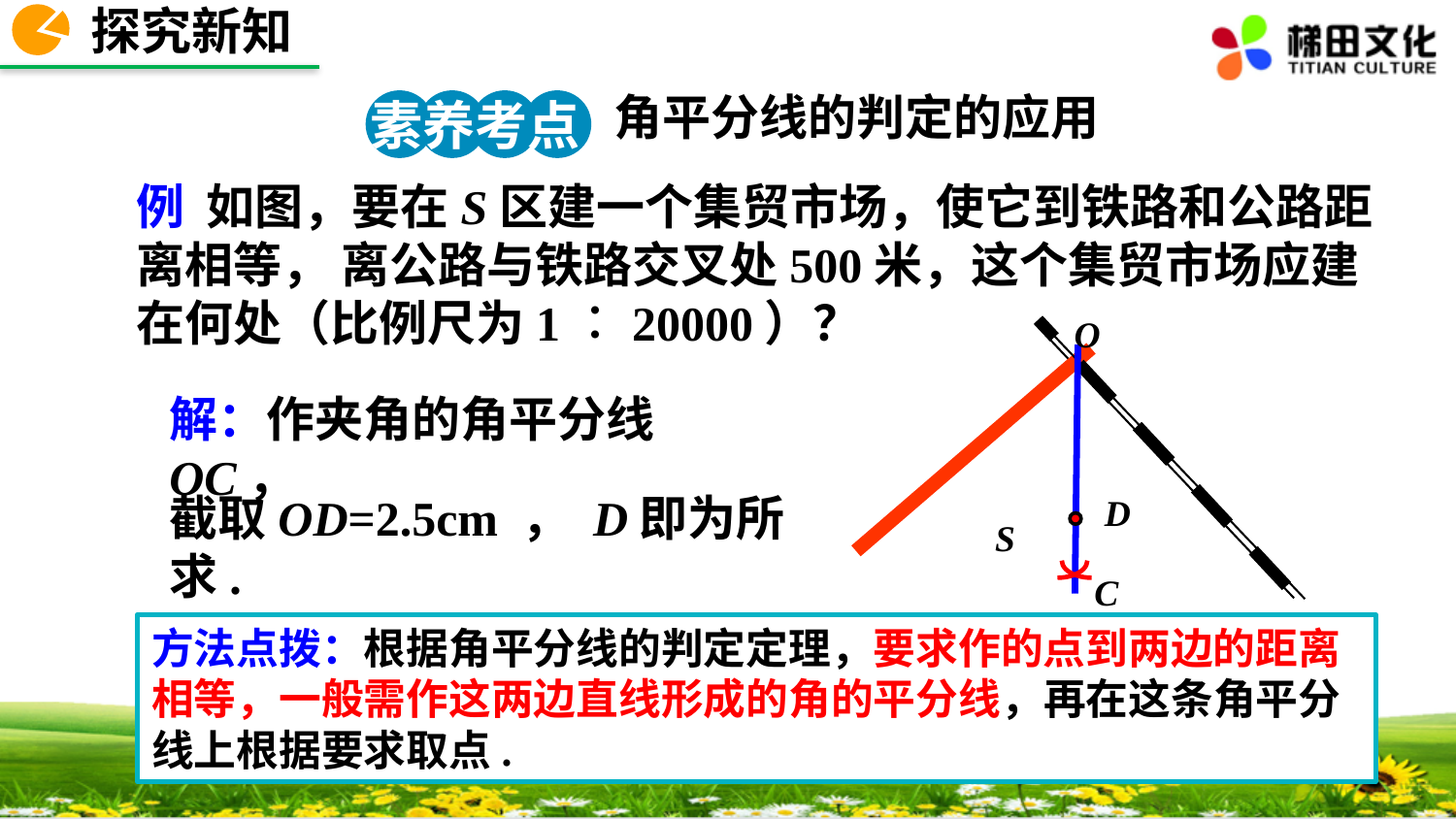

探究新知

角平分线的判定的应用
素养考点

例  如图，要在S区建一个集贸市场，使它到铁路和公路距离相等， 离公路与铁路交叉处500米，这个集贸市场应建在何处（比例尺为1︰20000）？
O

解：作夹角的角平分线OC，
截取OD=2.5cm ， D即为所求.
D
S

C
方法点拨：根据角平分线的判定定理，要求作的点到两边的距离相等，一般需作这两边直线形成的角的平分线，再在这条角平分线上根据要求取点.